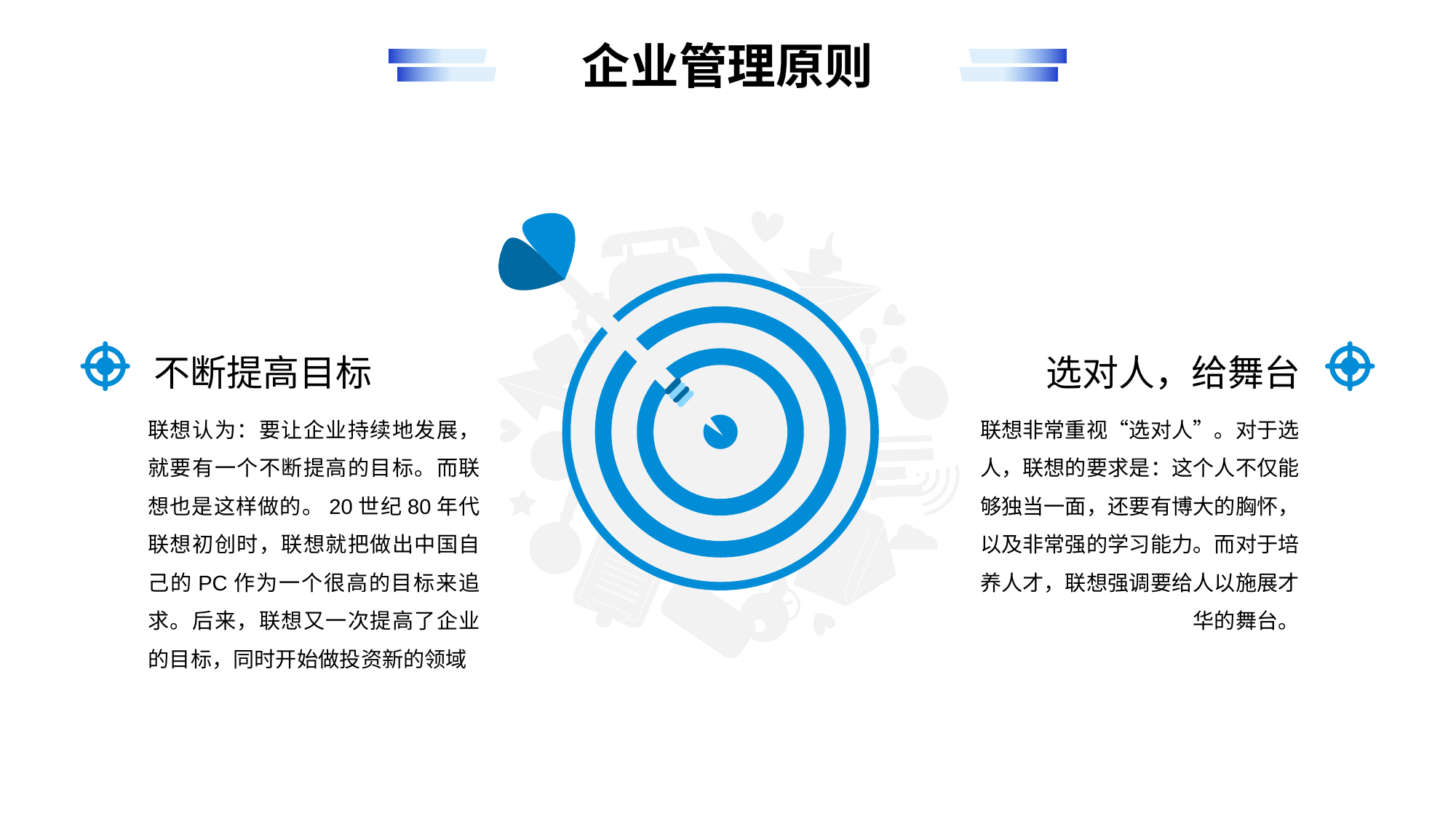

企业管理原则

选对人，给舞台

联想非常重视“选对人”。对于选人，联想的要求是：这个人不仅能够独当一面，还要有博大的胸怀，以及非常强的学习能力。而对于培养人才，联想强调要给人以施展才华的舞台。
不断提高目标

联想认为：要让企业持续地发展，就要有一个不断提高的目标。而联想也是这样做的。20世纪80年代联想初创时，联想就把做出中国自己的PC作为一个很高的目标来追求。后来，联想又一次提高了企业的目标，同时开始做投资新的领域